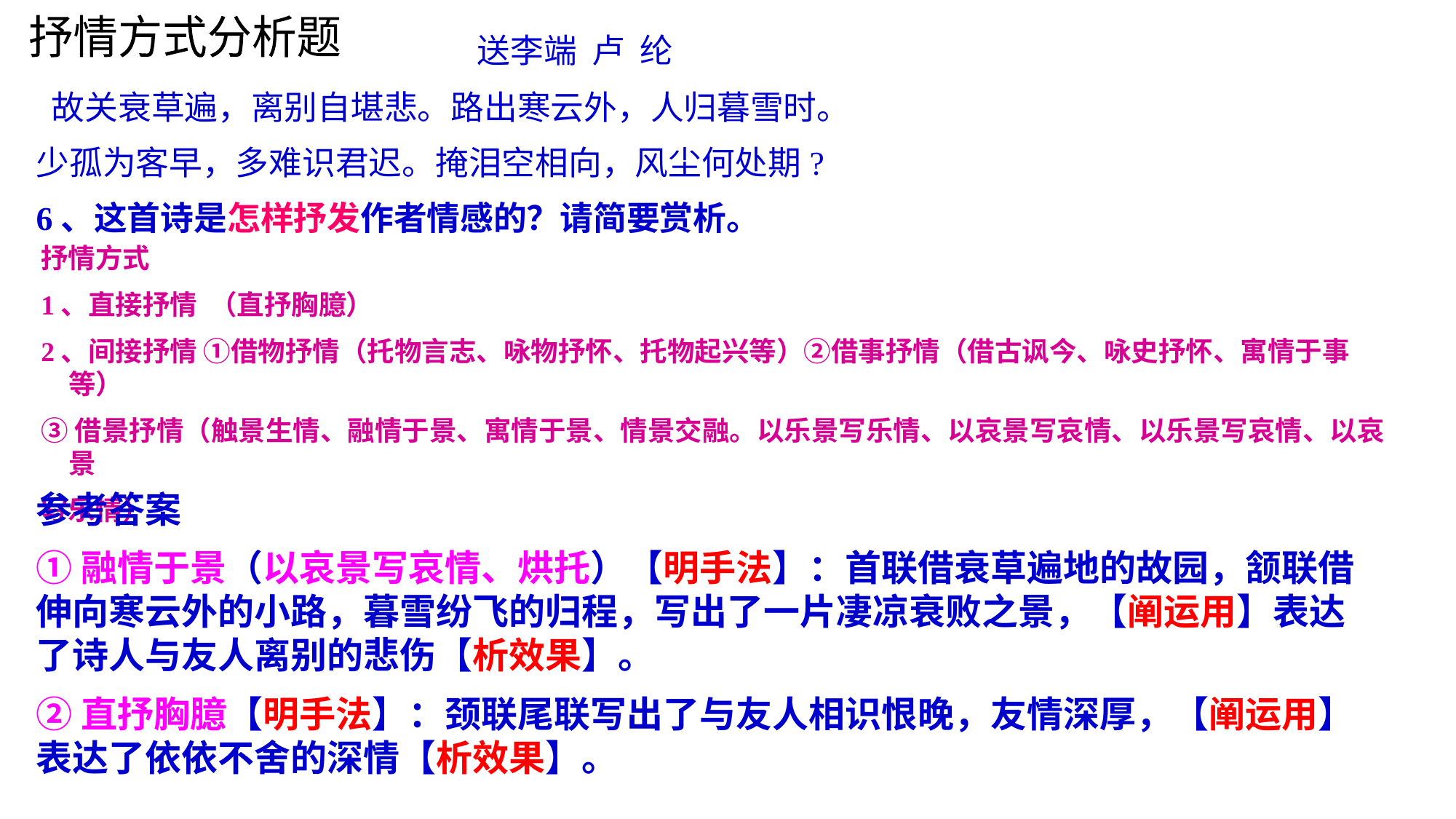

送李端  卢  纶
 故关衰草遍，离别自堪悲。路出寒云外，人归暮雪时。
少孤为客早，多难识君迟。掩泪空相向，风尘何处期?
6、这首诗是怎样抒发作者情感的？请简要赏析。

抒情方式分析题
抒情方式
1、直接抒情  （直抒胸臆）
2、间接抒情 ①借物抒情（托物言志、咏物抒怀、托物起兴等）②借事抒情（借古讽今、咏史抒怀、寓情于事等）
③借景抒情（触景生情、融情于景、寓情于景、情景交融。以乐景写乐情、以哀景写哀情、以乐景写哀情、以哀景
写乐情）

参考答案
①融情于景（以哀景写哀情、烘托）【明手法】：首联借衰草遍地的故园，颔联借伸向寒云外的小路，暮雪纷飞的归程，写出了一片凄凉衰败之景，【阐运用】表达了诗人与友人离别的悲伤【析效果】。
②直抒胸臆【明手法】：颈联尾联写出了与友人相识恨晚，友情深厚，【阐运用】表达了依依不舍的深情【析效果】。